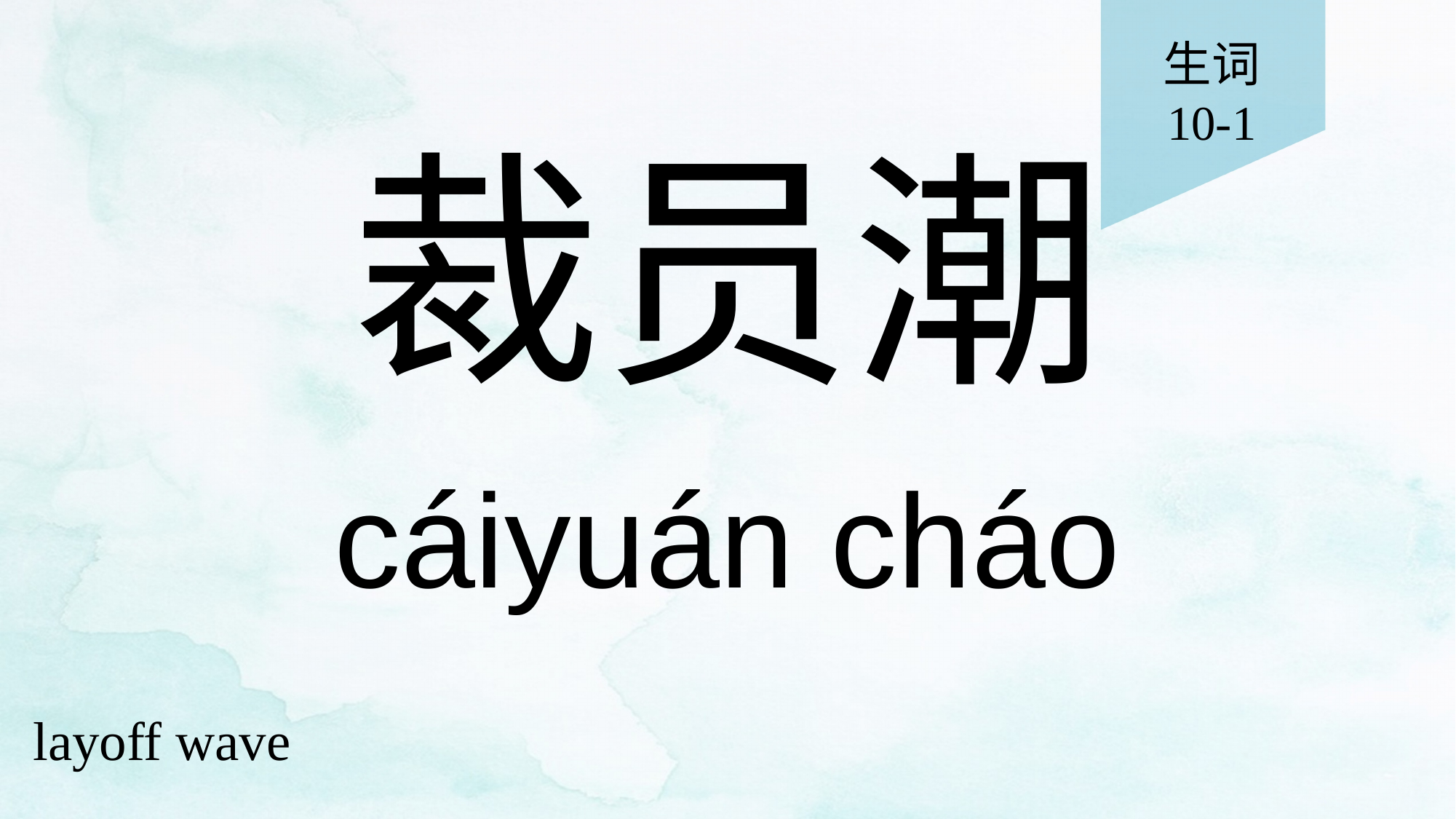

生词
10-1
# 裁员潮
cáiyuán cháo
layoff wave